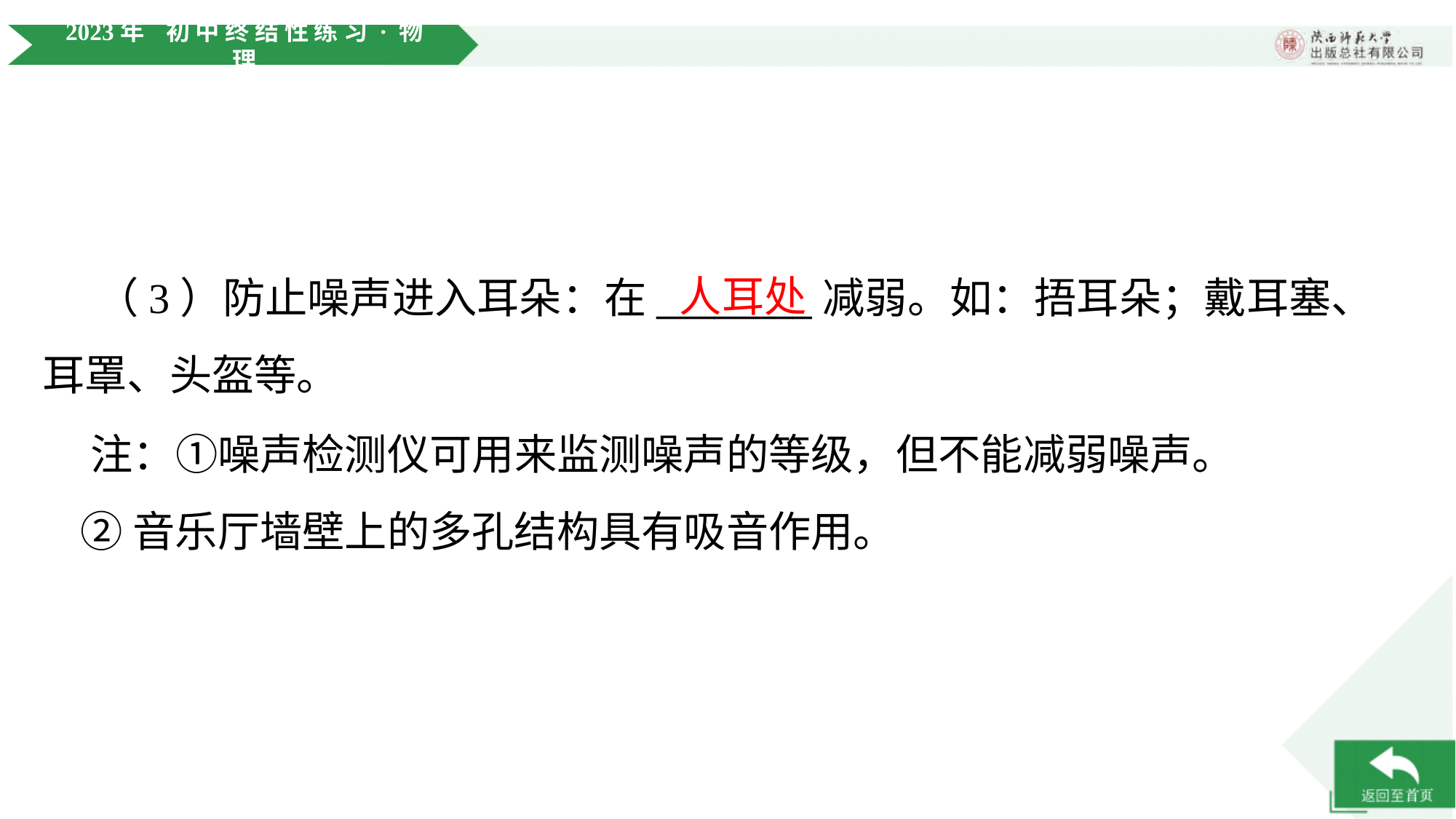

人耳处
    （3）防止噪声进入耳朵：在________减弱。如：捂耳朵；戴耳塞、
耳罩、头盔等。
    注：①噪声检测仪可用来监测噪声的等级，但不能减弱噪声。
    ②音乐厅墙壁上的多孔结构具有吸音作用。